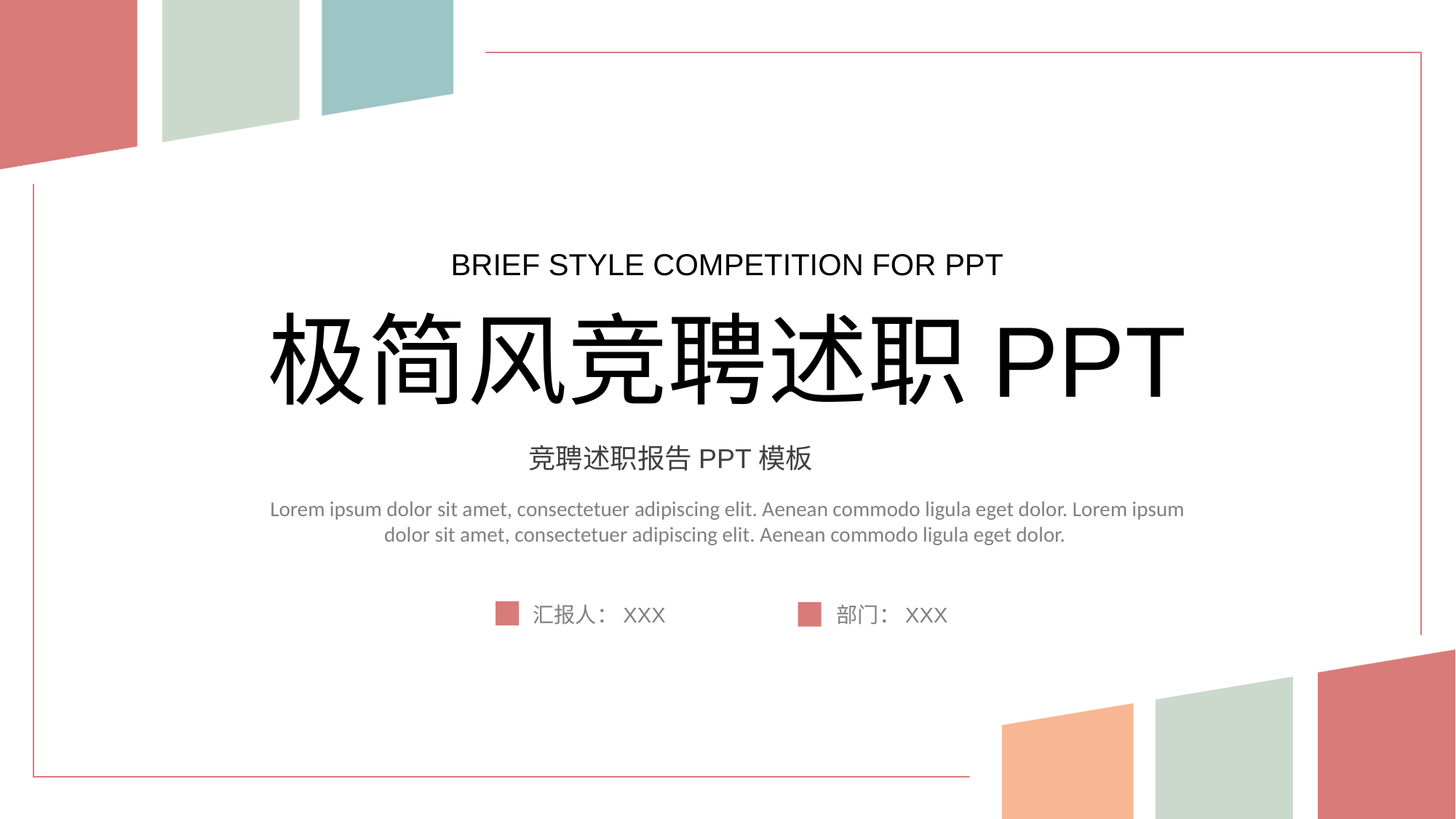

BRIEF STYLE COMPETITION FOR PPT
极简风竞聘述职PPT
竞聘述职报告PPT模板
Lorem ipsum dolor sit amet, consectetuer adipiscing elit. Aenean commodo ligula eget dolor. Lorem ipsum dolor sit amet, consectetuer adipiscing elit. Aenean commodo ligula eget dolor.
部门：XXX
汇报人：XXX